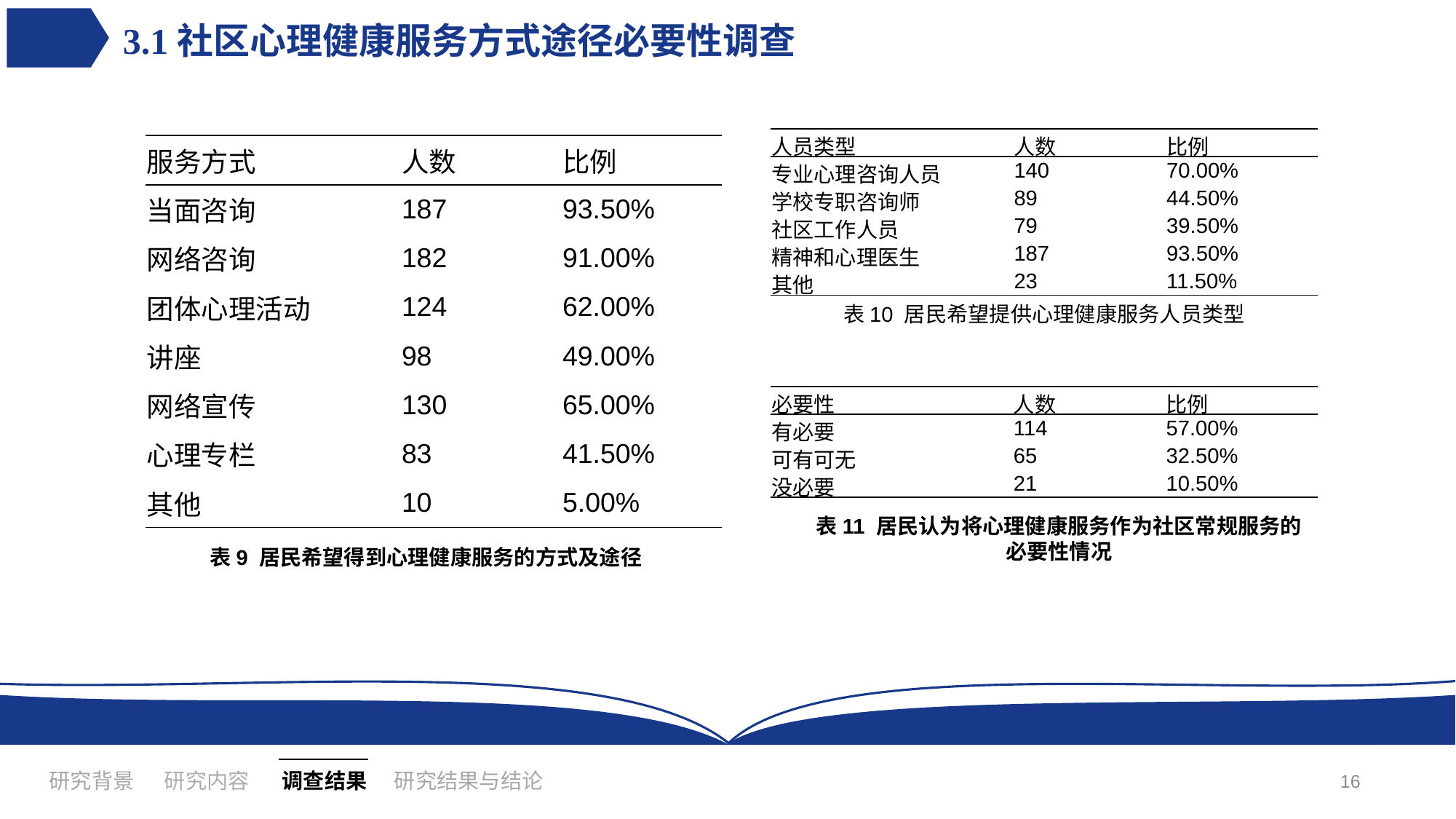

3.1社区心理健康服务方式途径必要性调查
| 人员类型 | 人数 | 比例 |
| --- | --- | --- |
| 专业心理咨询人员 | 140 | 70.00% |
| 学校专职咨询师 | 89 | 44.50% |
| 社区工作人员 | 79 | 39.50% |
| 精神和心理医生 | 187 | 93.50% |
| 其他 | 23 | 11.50% |
| 服务方式 | 人数 | 比例 |
| --- | --- | --- |
| 当面咨询 | 187 | 93.50% |
| 网络咨询 | 182 | 91.00% |
| 团体心理活动 | 124 | 62.00% |
| 讲座 | 98 | 49.00% |
| 网络宣传 | 130 | 65.00% |
| 心理专栏 | 83 | 41.50% |
| 其他 | 10 | 5.00% |
表10 居民希望提供心理健康服务人员类型
| 必要性 | 人数 | 比例 |
| --- | --- | --- |
| 有必要 | 114 | 57.00% |
| 可有可无 | 65 | 32.50% |
| 没必要 | 21 | 10.50% |
表11 居民认为将心理健康服务作为社区常规服务的
必要性情况
表9 居民希望得到心理健康服务的方式及途径

16
研究内容
研究背景
研究结果与结论
调查结果